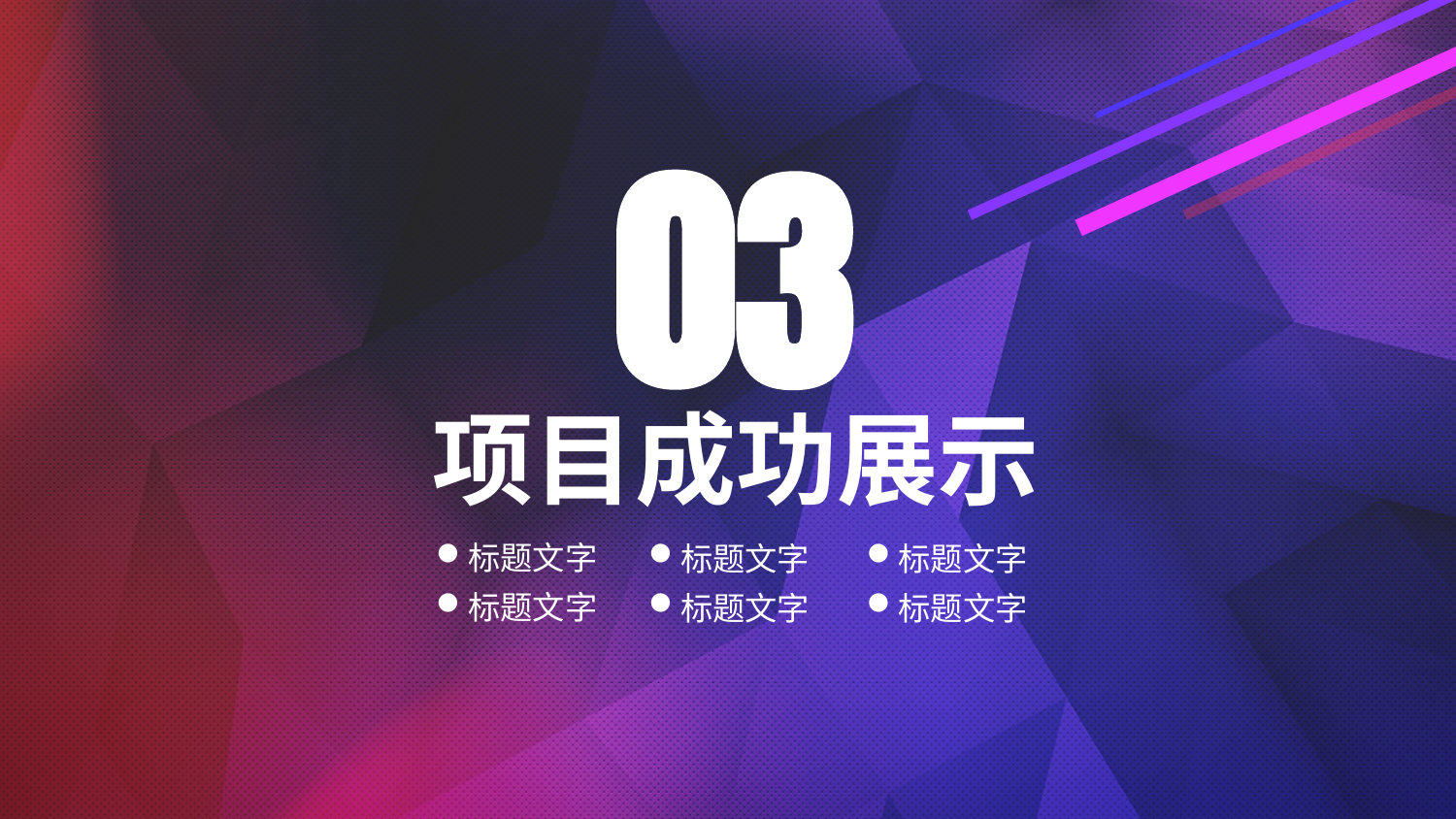

03
项目成功展示
标题文字
标题文字
标题文字
标题文字
标题文字
标题文字